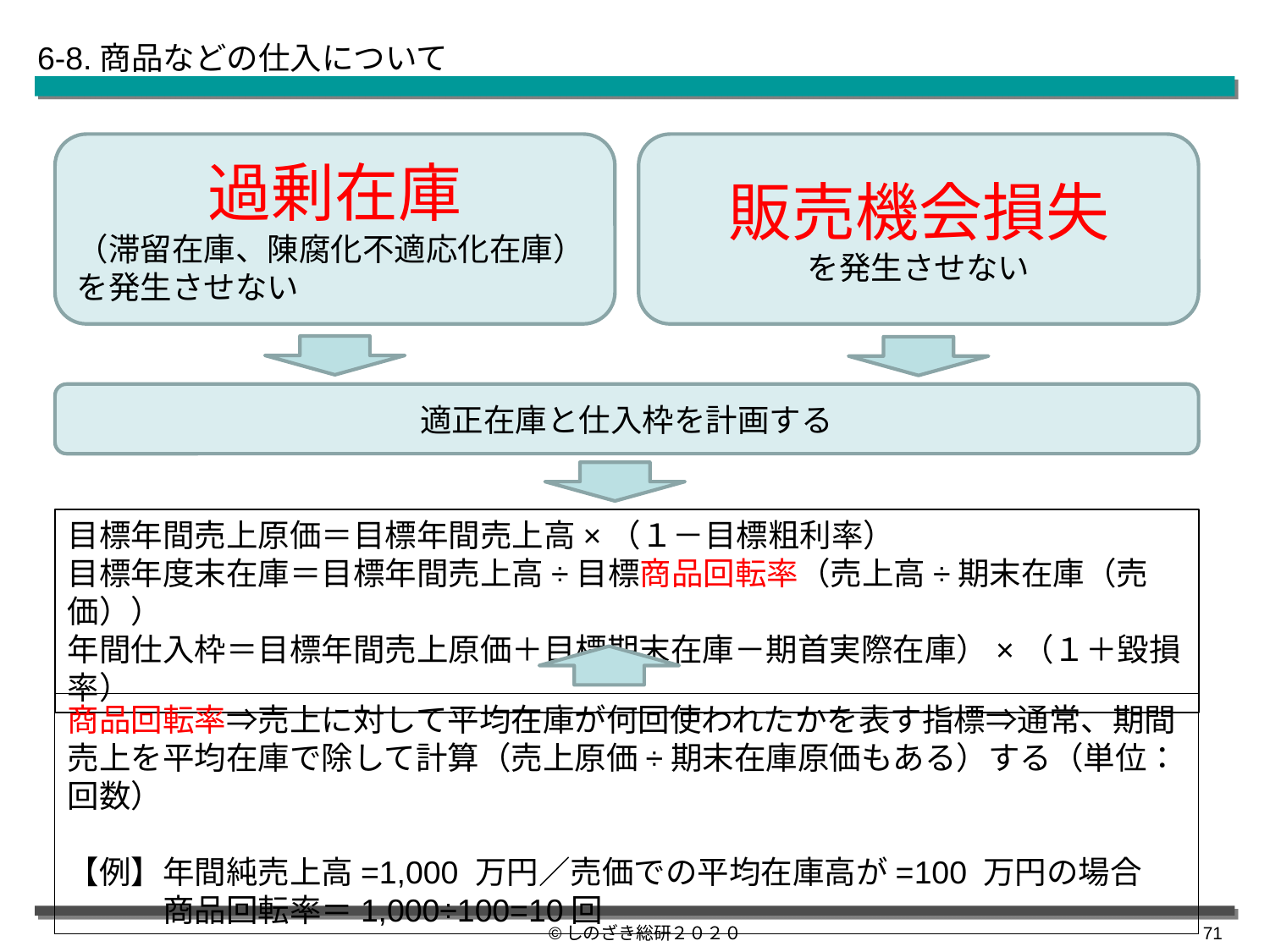

6-8.商品などの仕入について
過剰在庫
（滞留在庫、陳腐化不適応化在庫）を発生させない
販売機会損失
を発生させない

適正在庫と仕入枠を計画する

目標年間売上原価＝目標年間売上高×（１－目標粗利率）
目標年度末在庫＝目標年間売上高÷目標商品回転率（売上高÷期末在庫（売価））
年間仕入枠＝目標年間売上原価＋目標期末在庫－期首実際在庫）×（１＋毀損率）

商品回転率⇒売上に対して平均在庫が何回使われたかを表す指標⇒通常、期間売上を平均在庫で除して計算（売上原価÷期末在庫原価もある）する（単位：回数）

【例】年間純売上高=1,000 万円／売価での平均在庫高が=100 万円の場合
　　　商品回転率＝1,000÷100=10回
©しのざき総研２０２０
71